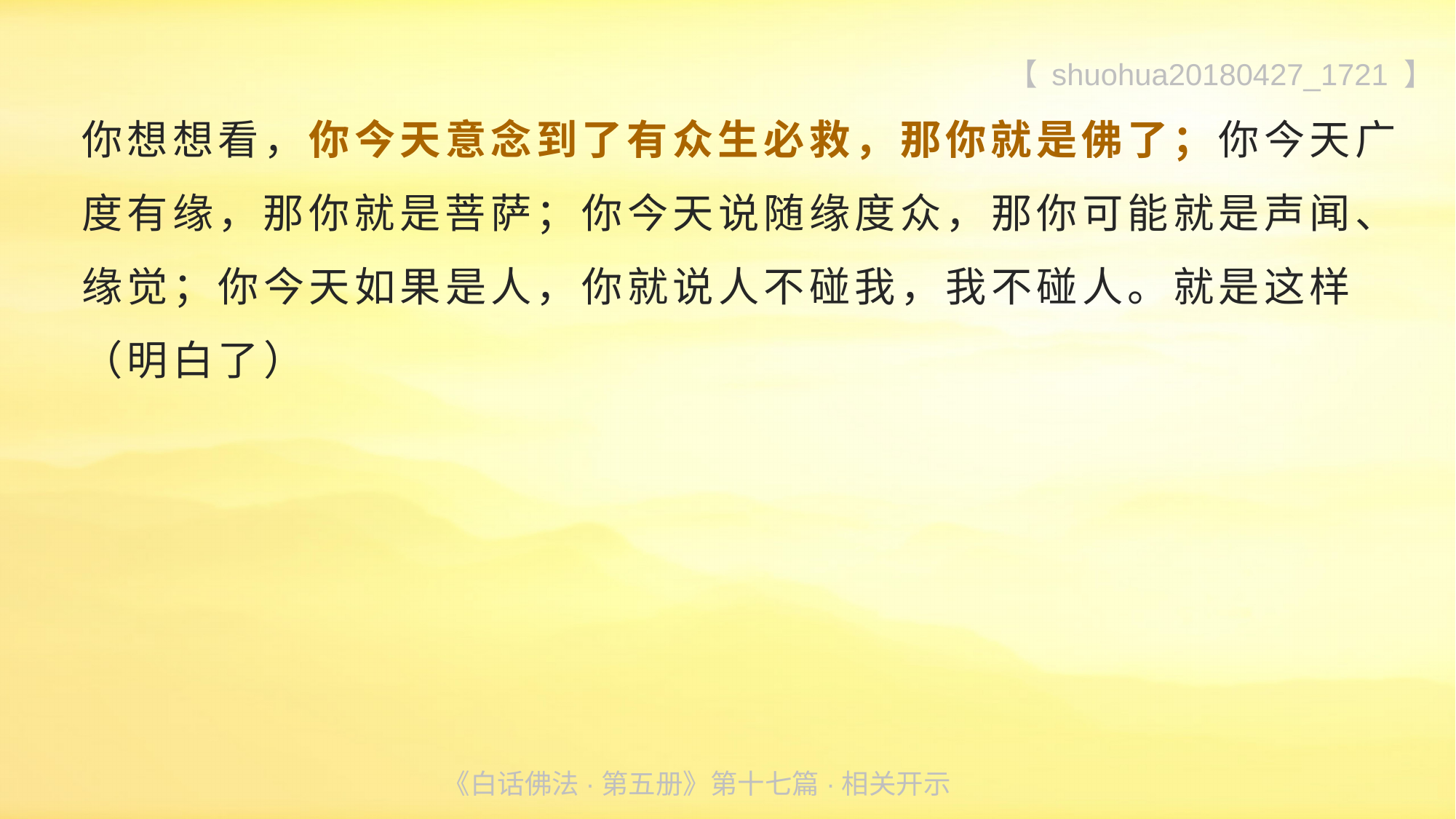

【 shuohua20180427_1721 】
你想想看，你今天意念到了有众生必救，那你就是佛了；你今天广度有缘，那你就是菩萨；你今天说随缘度众，那你可能就是声闻、缘觉；你今天如果是人，你就说人不碰我，我不碰人。就是这样（明白了）

《白话佛法·第五册》第十七篇·相关开示